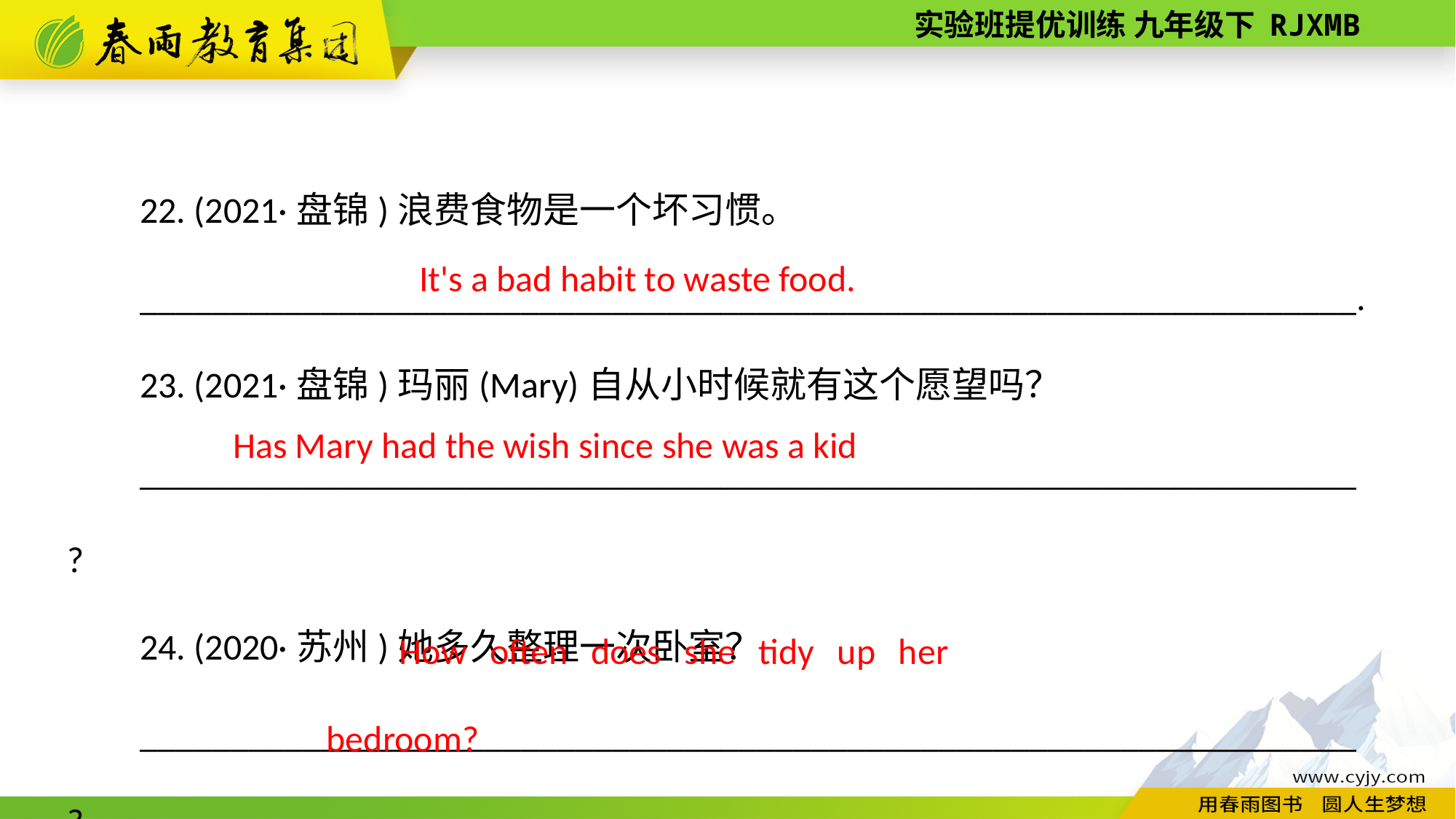

22. (2021·盘锦)浪费食物是一个坏习惯。
___________________________________________________________________.
23. (2021·盘锦)玛丽(Mary)自从小时候就有这个愿望吗？
___________________________________________________________________?
24. (2020·苏州)她多久整理一次卧室？
___________________________________________________________________?
It's a bad habit to waste food.
Has Mary had the wish since she was a kid
How often does she tidy up her bedroom?